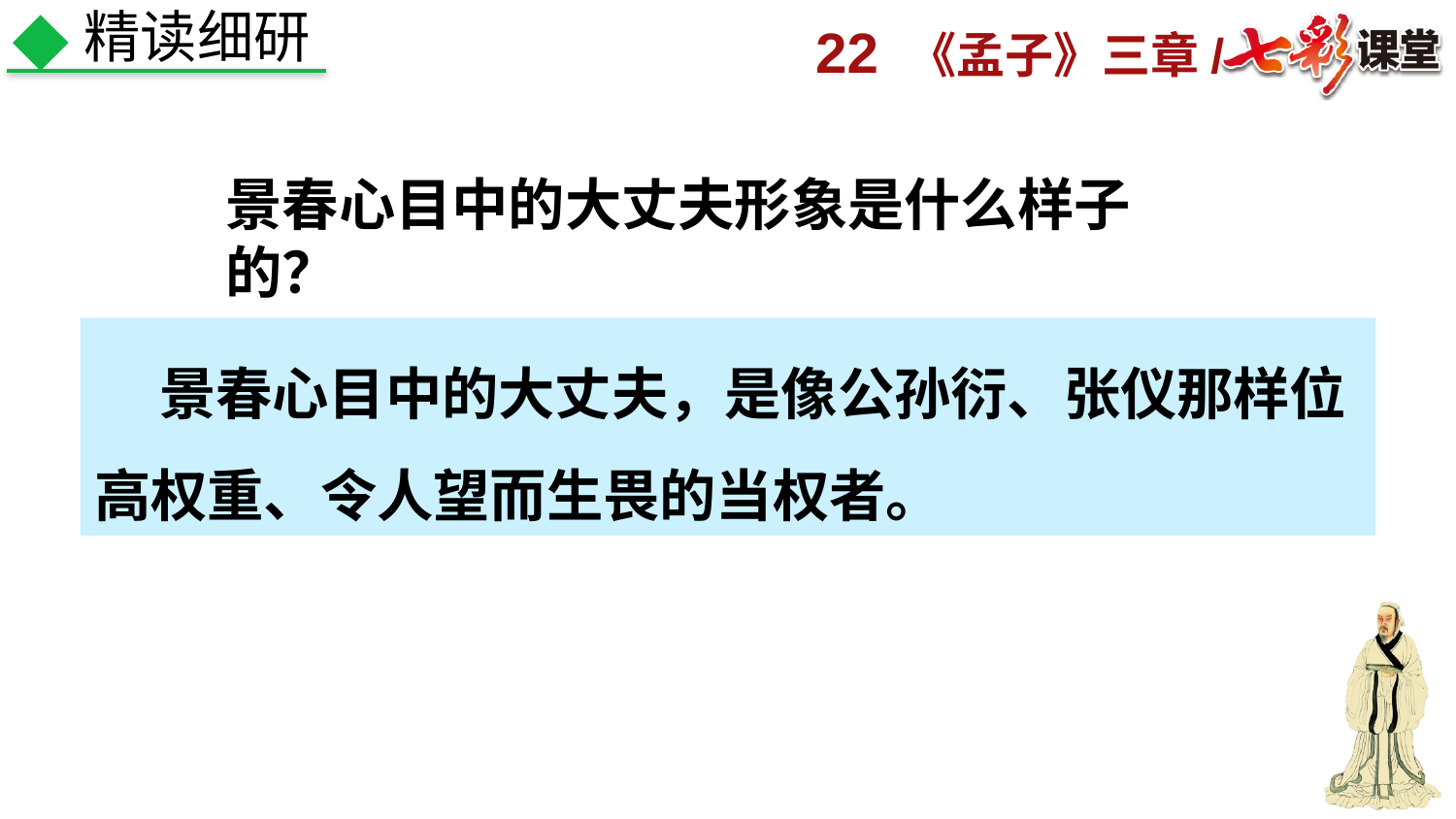

精读细研

景春心目中的大丈夫形象是什么样子的？
    景春心目中的大丈夫，是像公孙衍、张仪那样位高权重、令人望而生畏的当权者。